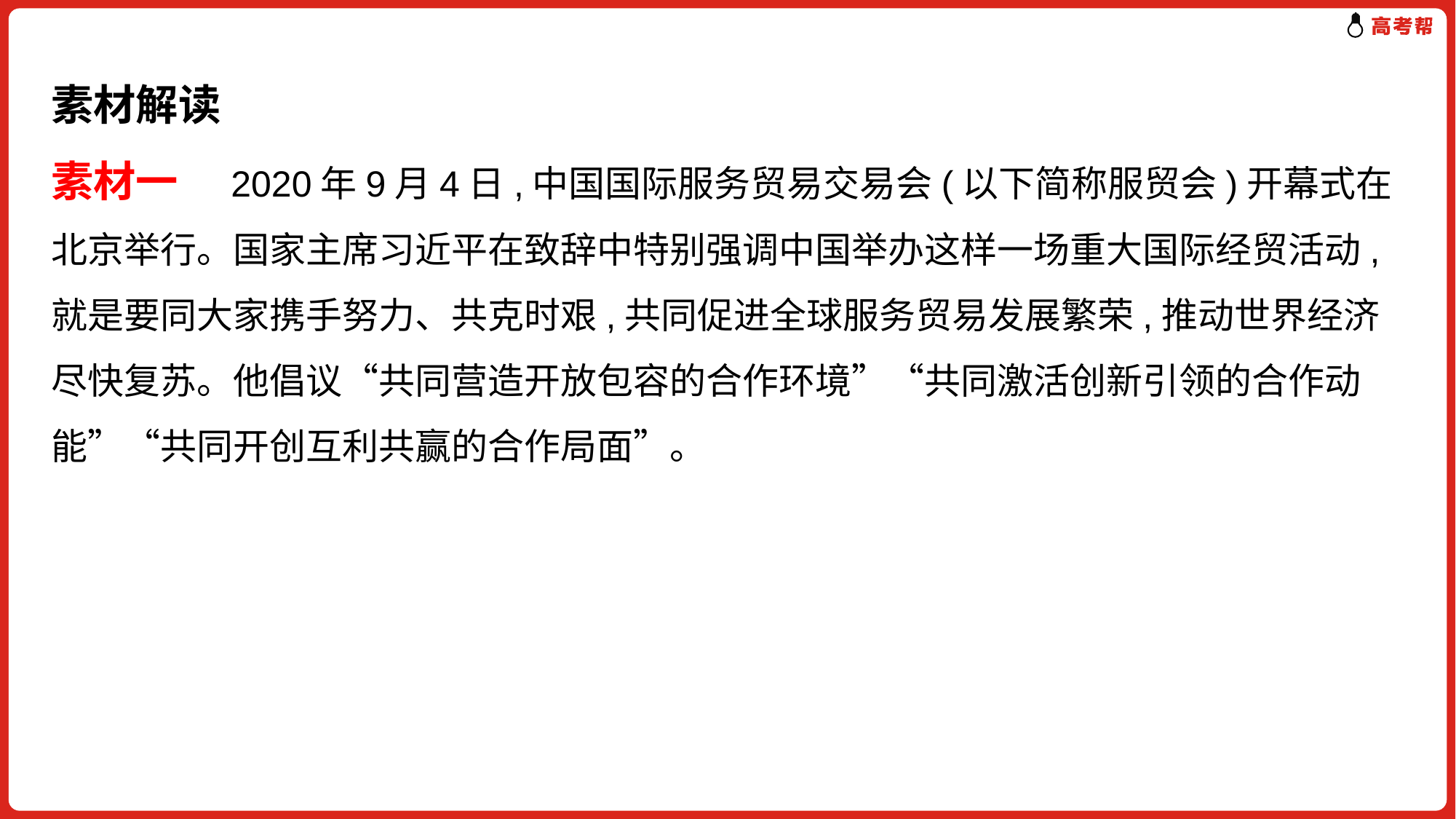

# 素材解读 素材一　2020年9月4日,中国国际服务贸易交易会(以下简称服贸会)开幕式在北京举行。国家主席习近平在致辞中特别强调中国举办这样一场重大国际经贸活动,就是要同大家携手努力、共克时艰,共同促进全球服务贸易发展繁荣,推动世界经济尽快复苏。他倡议“共同营造开放包容的合作环境”“共同激活创新引领的合作动能”“共同开创互利共赢的合作局面”。